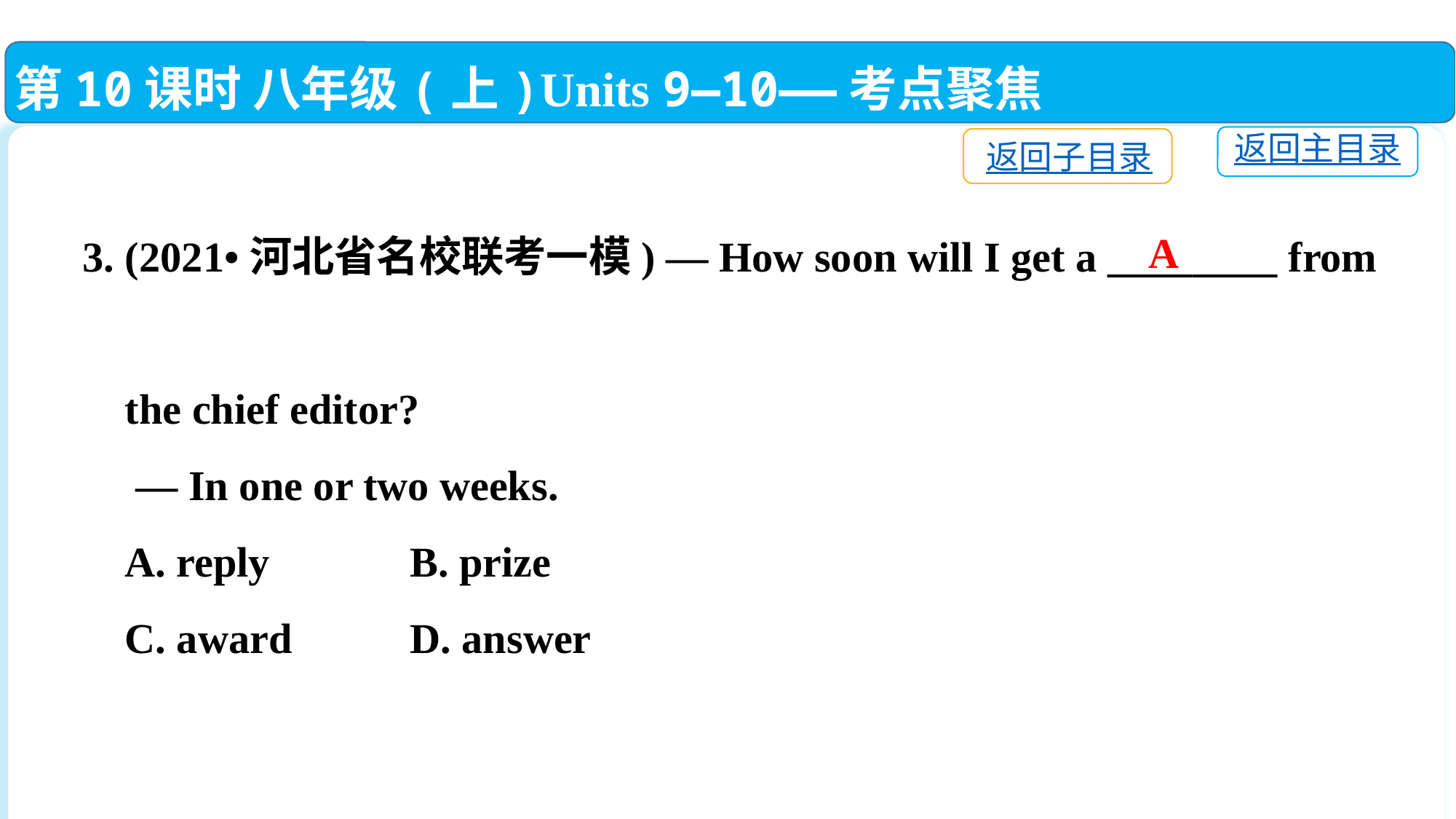

第10课时 八年级(上)Units 9—10——考点聚焦

返回主目录

返回子目录
3. (2021•河北省名校联考一模) — How soon will I get a ________ from
    the chief editor?
     — In one or two weeks.
    A. reply　 	B. prize
    C. award 	D. answer
A